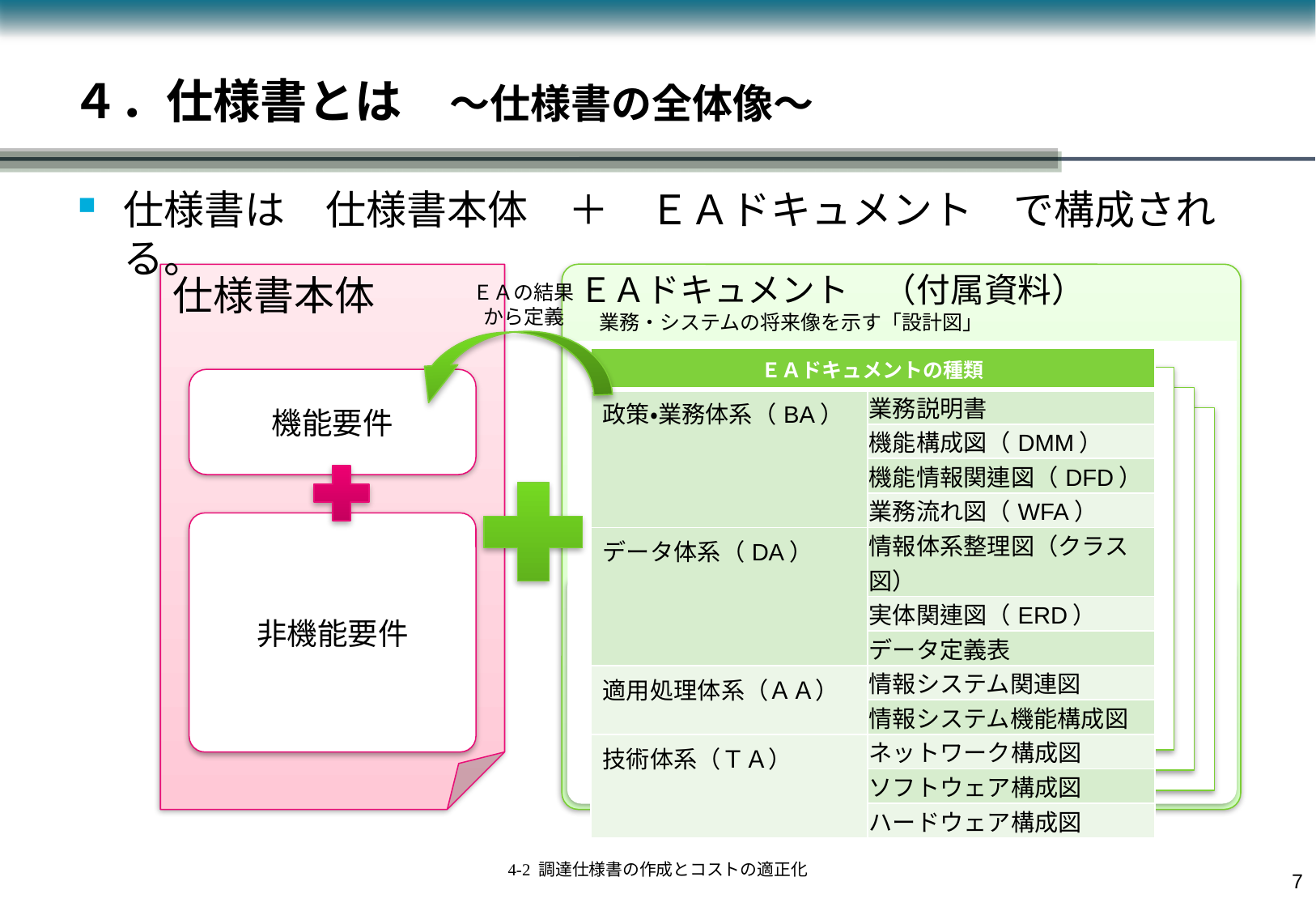

# ４．仕様書とは　～仕様書の全体像～
仕様書は　仕様書本体　＋　ＥＡドキュメント　で構成される。
仕様書本体
ＥＡドキュメント　（付属資料）
　業務・システムの将来像を示す「設計図」
ＥＡの結果
から定義

| ＥＡドキュメントの種類 |  |
| --- | --- |
| 政策・業務体系（BA） | 業務説明書 |
|  | 機能構成図（DMM） |
|  | 機能情報関連図（DFD） |
|  | 業務流れ図（WFA） |
| データ体系（DA） | 情報体系整理図（クラス図） |
|  | 実体関連図（ERD） |
|  | データ定義表 |
| 適用処理体系（ＡＡ） | 情報システム関連図 |
|  | 情報システム機能構成図 |
| 技術体系（ＴＡ） | ネットワーク構成図 |
|  | ソフトウェア構成図 |
|  | ハードウェア構成図 |

機能要件

非機能要件

7
4-2 調達仕様書の作成とコストの適正化